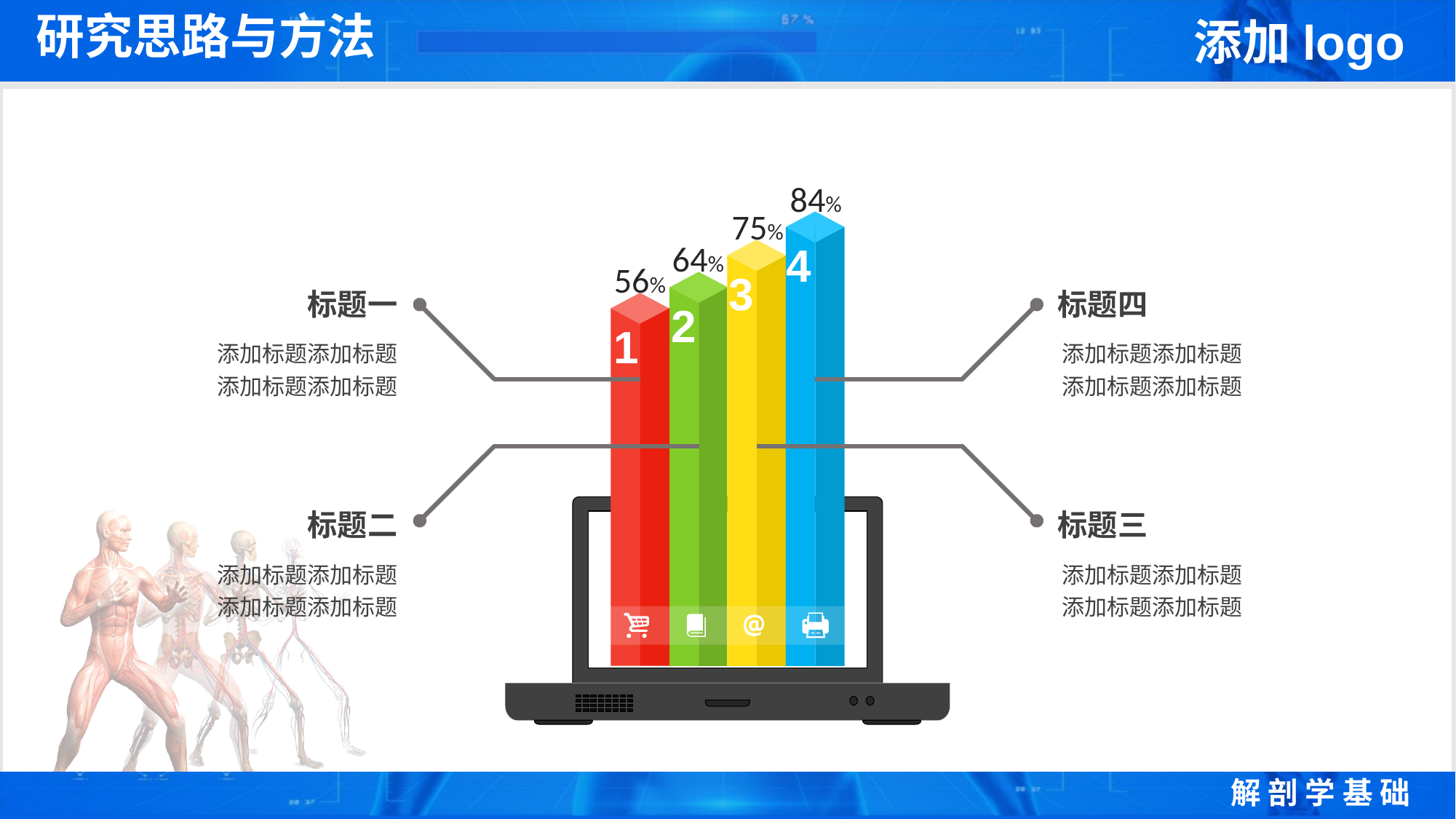

研究思路与方法
84%
75%

64%
4

56%

3

标题一
标题四

2

1
添加标题添加标题
添加标题添加标题
添加标题添加标题
添加标题添加标题

标题二
标题三
添加标题添加标题
添加标题添加标题
添加标题添加标题
添加标题添加标题